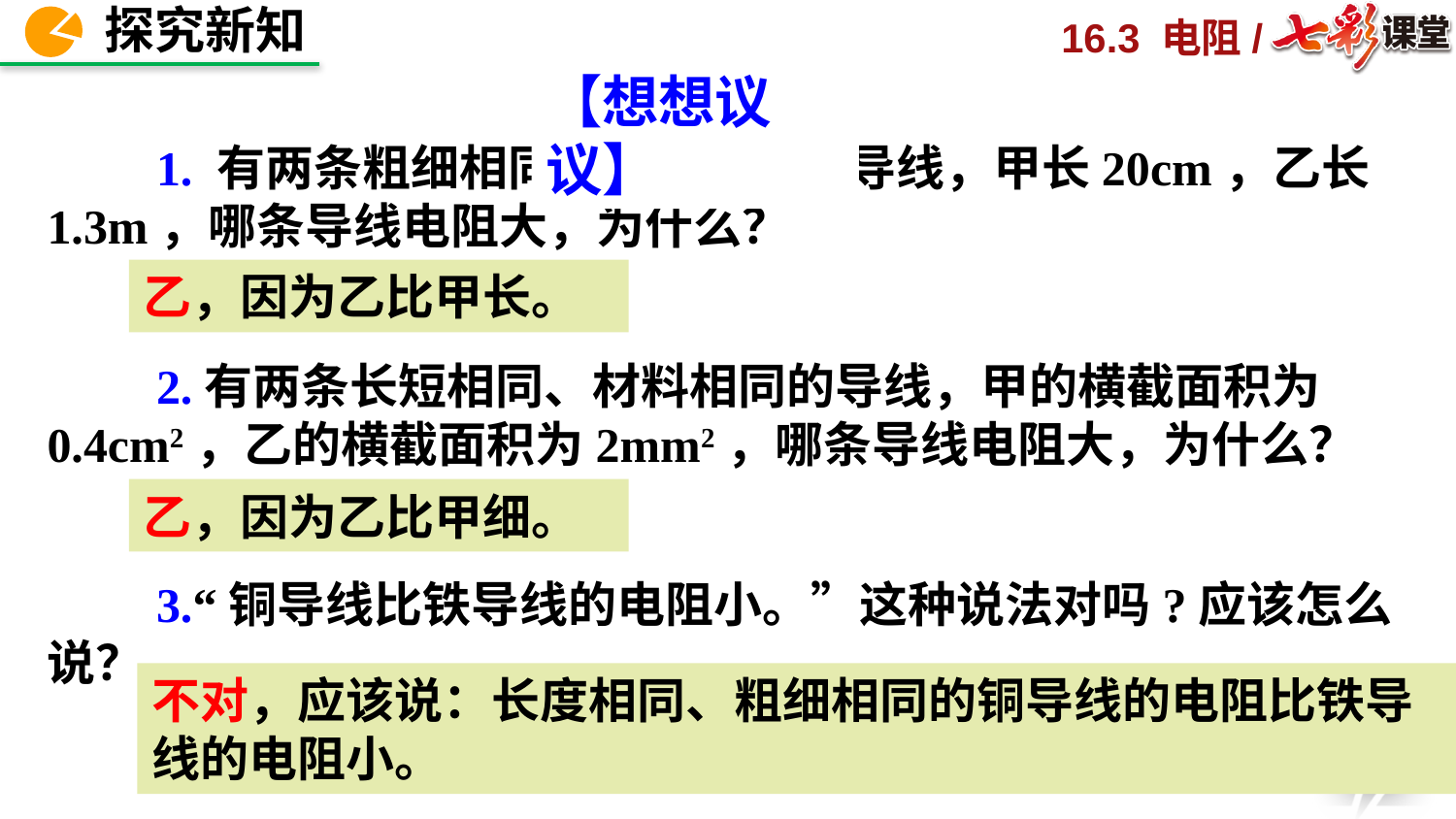

【想想议议】
         1. 有两条粗细相同、材料相同的导线，甲长20cm，乙长1.3m，哪条导线电阻大，为什么？

         2.有两条长短相同、材料相同的导线，甲的横截面积为0.4cm2，乙的横截面积为2mm2，哪条导线电阻大，为什么？

         3.“铜导线比铁导线的电阻小。”这种说法对吗?应该怎么说？

乙，因为乙比甲长。
乙，因为乙比甲细。

不对，应该说：长度相同、粗细相同的铜导线的电阻比铁导线的电阻小。